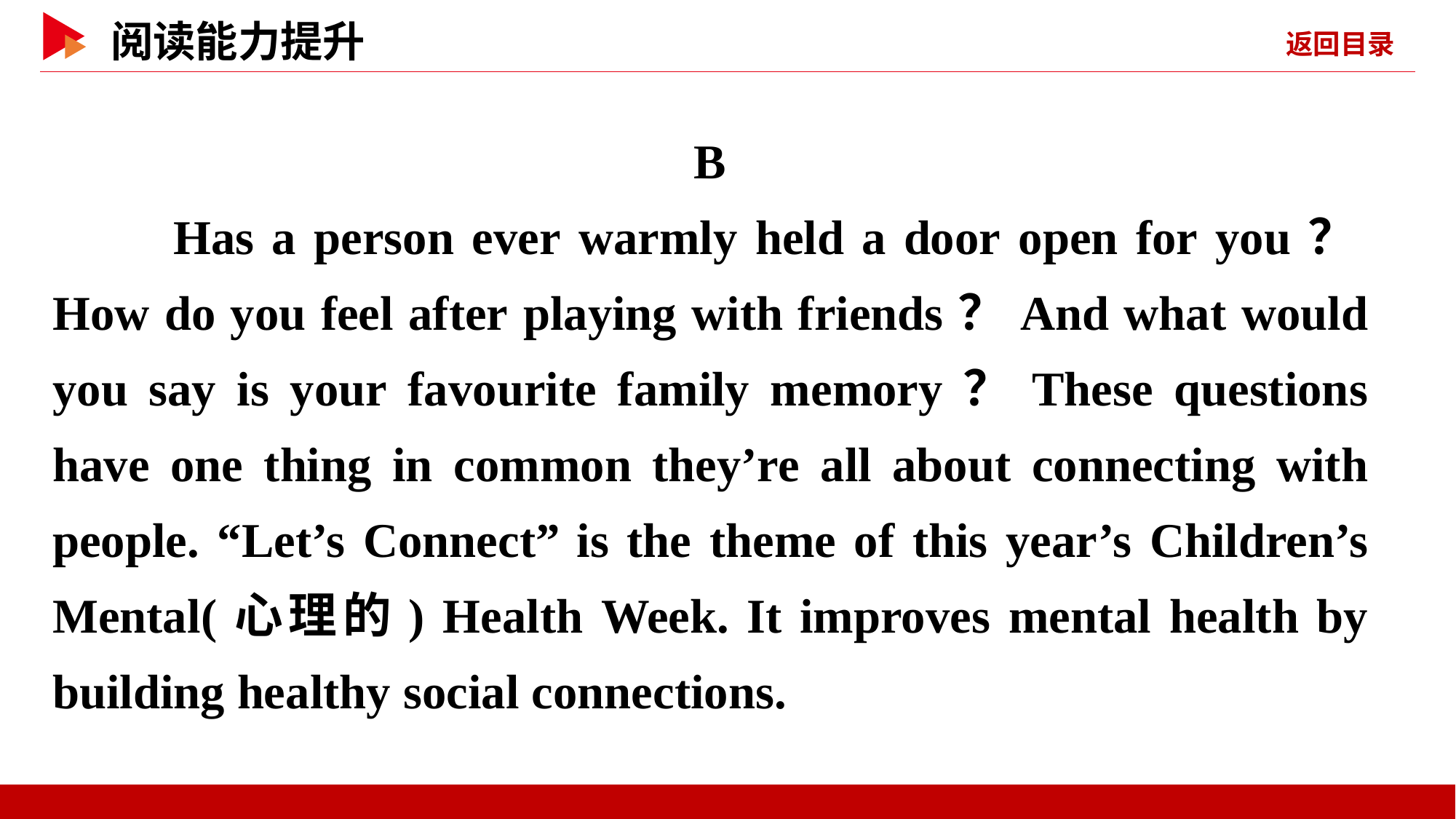

B
     Has a person ever warmly held a door open for you？How do you feel after playing with friends？And what would you say is your favourite family memory？These questions have one thing in common they’re all about connecting with people. “Let’s Connect” is the theme of this year’s Children’s Mental(心理的) Health Week. It improves mental health by building healthy social connections.